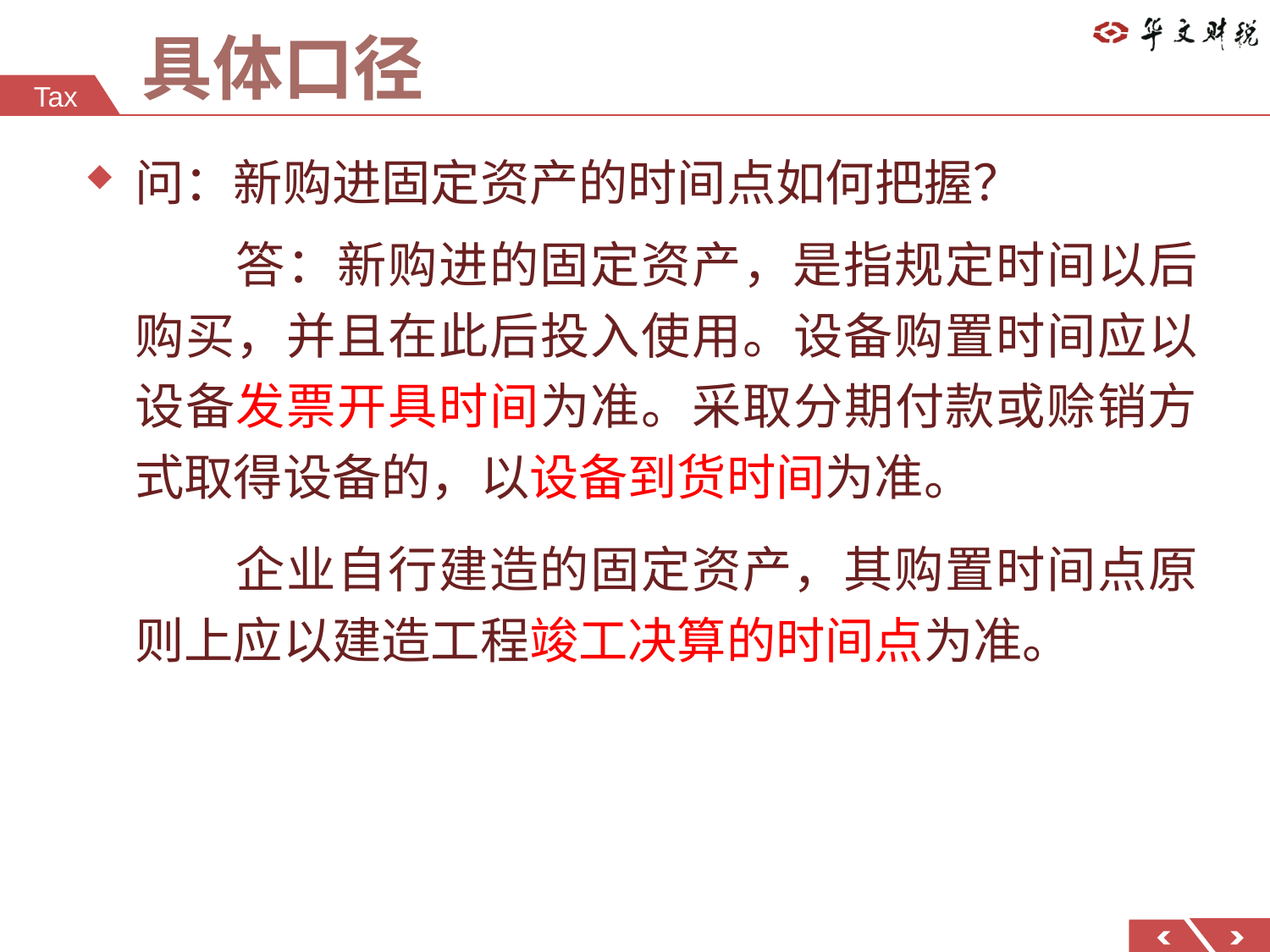

# 具体口径
问：新购进固定资产的时间点如何把握？
　　答：新购进的固定资产，是指规定时间以后购买，并且在此后投入使用。设备购置时间应以设备发票开具时间为准。采取分期付款或赊销方式取得设备的，以设备到货时间为准。
　　企业自行建造的固定资产，其购置时间点原则上应以建造工程竣工决算的时间点为准。